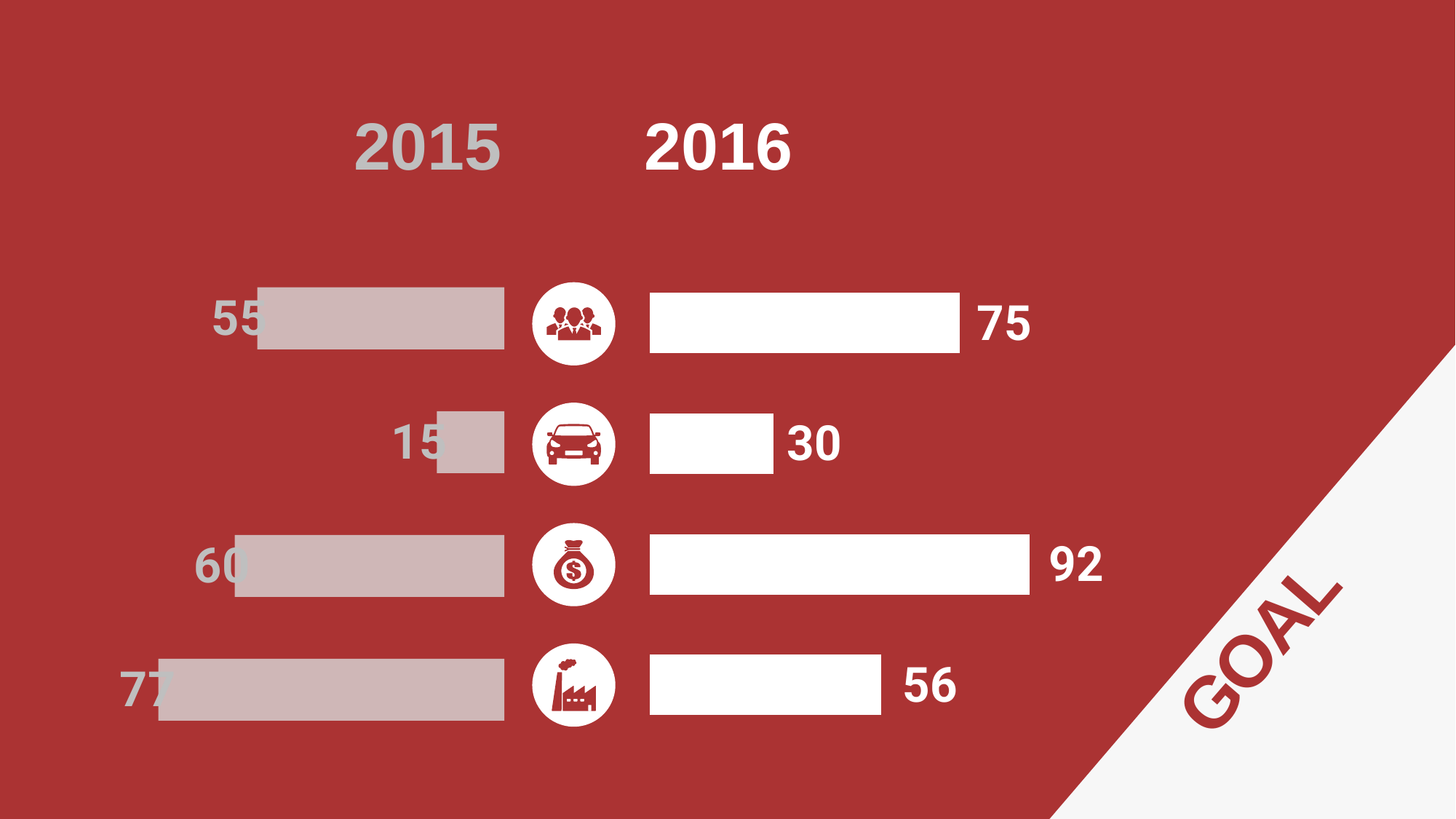

2015
2016

### Chart

| Category | 系列 1 |
|---|---|
| 类别 1 | 77.0 |
| 类别 2 | 60.0 |
| 类别 3 | 15.0 |
| 类别 4 | 55.0 |

### Chart

| Category | 系列 1 |
|---|---|
| 类别 1 | 56.0 |
| 类别 2 | 92.0 |
| 类别 3 | 30.0 |
| 类别 4 | 75.0 |

GOAL